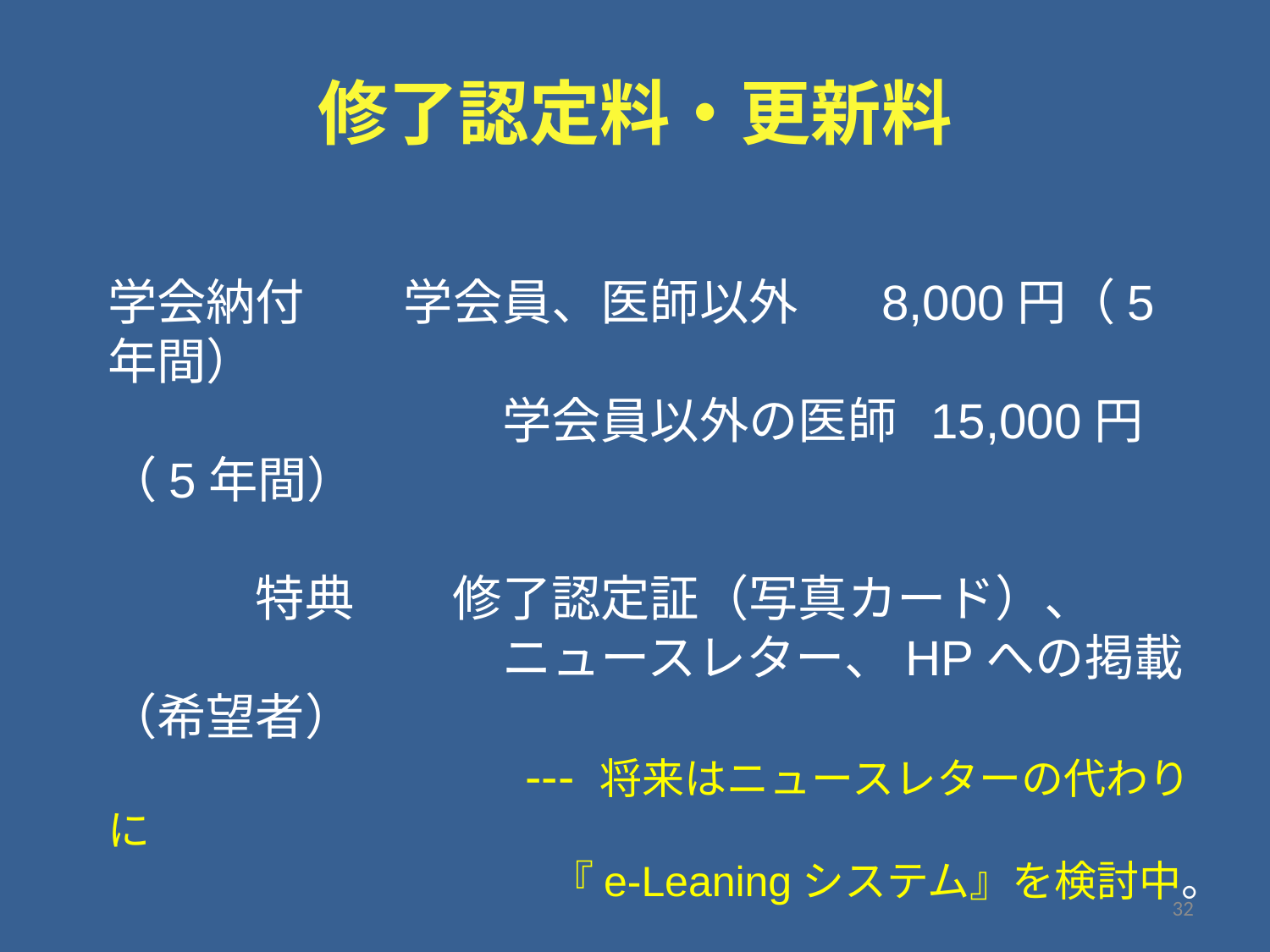

# 修了認定料・更新料
学会納付　　学会員、医師以外　  8,000円（5年間）
　　　　　　　　学会員以外の医師  15,000円（5年間）

　　　特典　　修了認定証（写真カード）、
　　　　　　　　ニュースレター、HPへの掲載（希望者）
　　　　　 　　　--- 将来はニュースレターの代わりに
　　　　　          　　　 『e-Leaningシステム』を検討中。
32